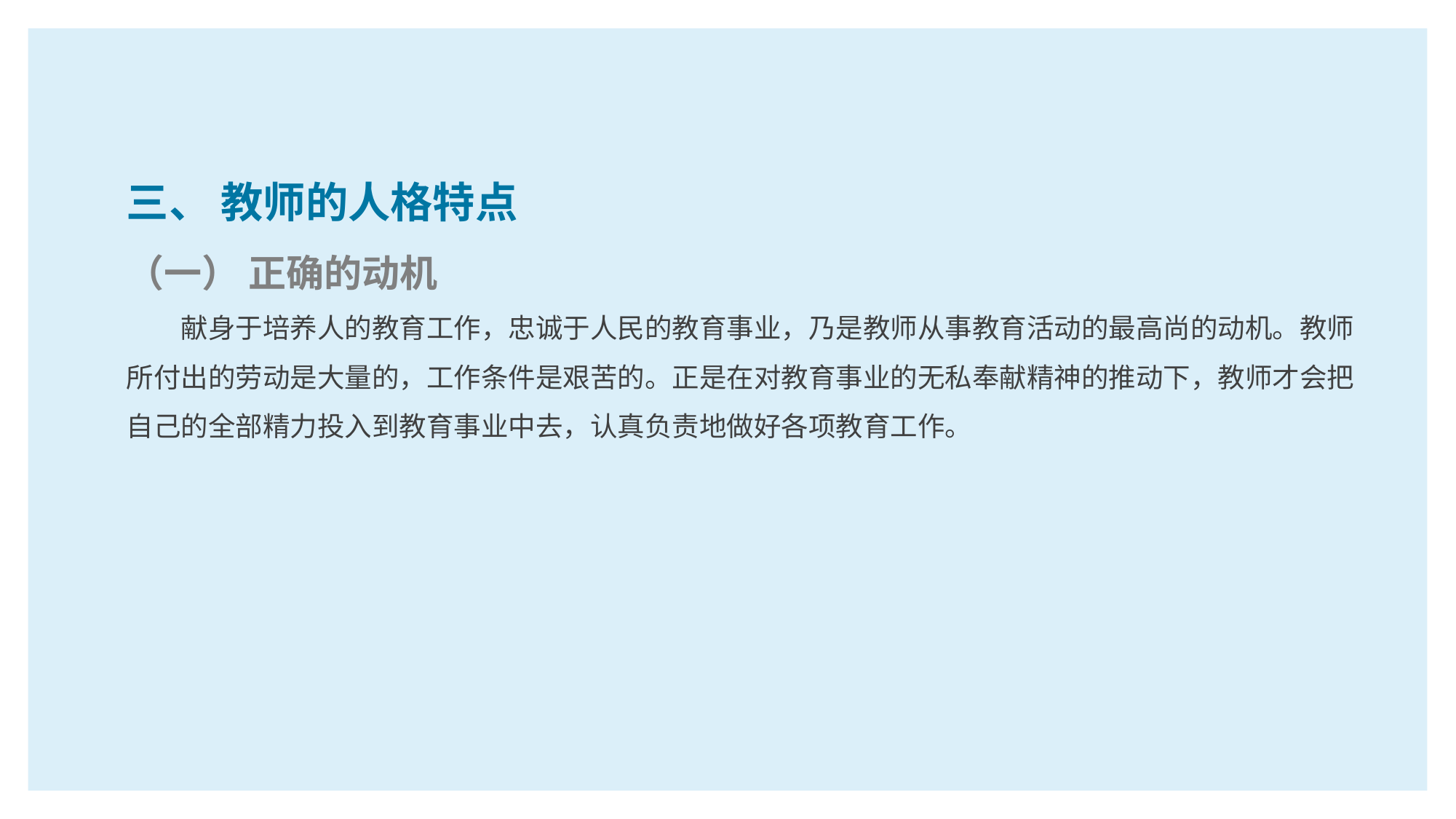

三、 教师的人格特点
（一） 正确的动机
献身于培养人的教育工作，忠诚于人民的教育事业，乃是教师从事教育活动的最高尚的动机。教师所付出的劳动是大量的，工作条件是艰苦的。正是在对教育事业的无私奉献精神的推动下，教师才会把自己的全部精力投入到教育事业中去，认真负责地做好各项教育工作。